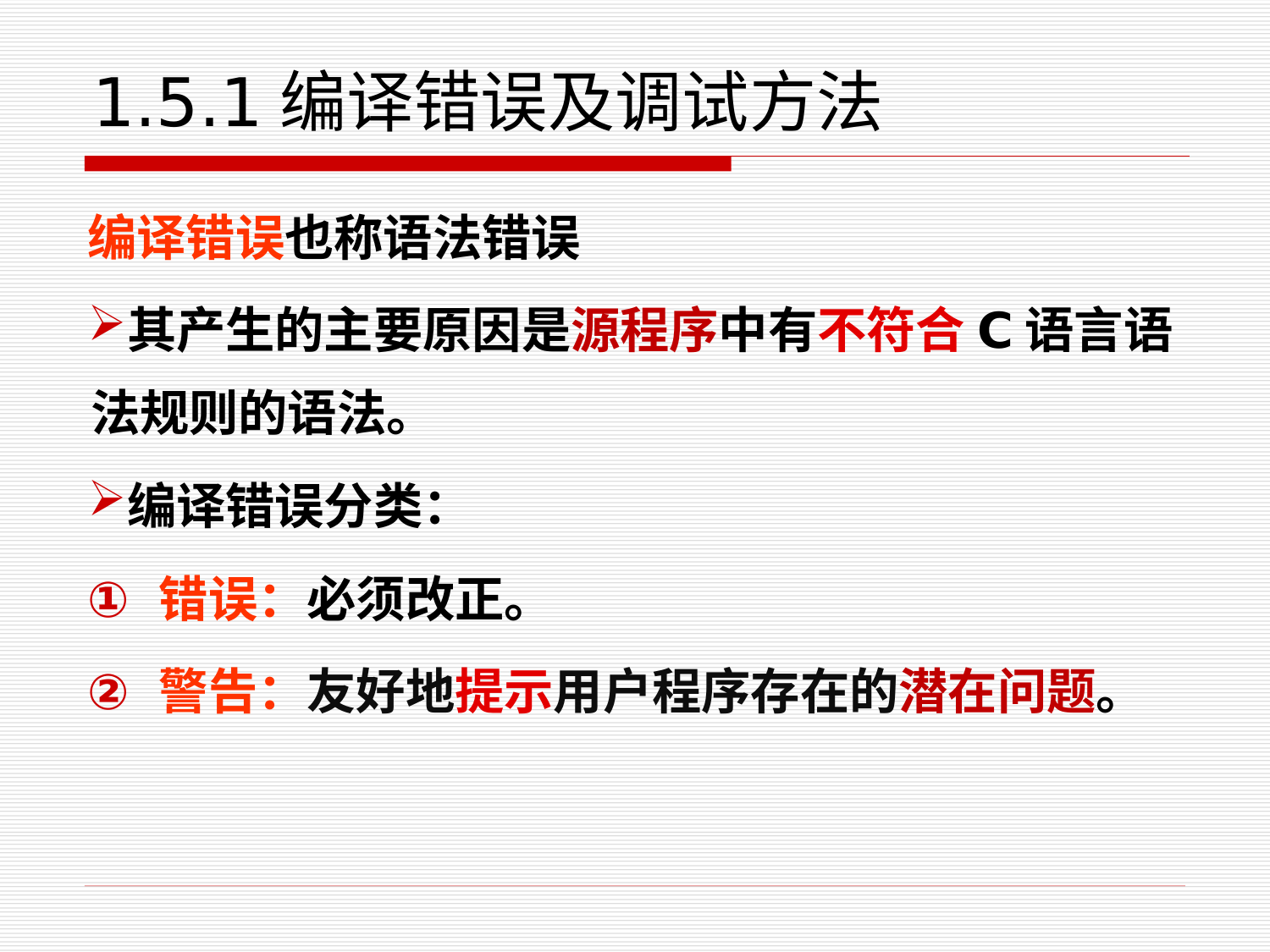

# 1.5.1编译错误及调试方法
编译错误也称语法错误
其产生的主要原因是源程序中有不符合C语言语法规则的语法。
编译错误分类：
错误：必须改正。
警告：友好地提示用户程序存在的潜在问题。